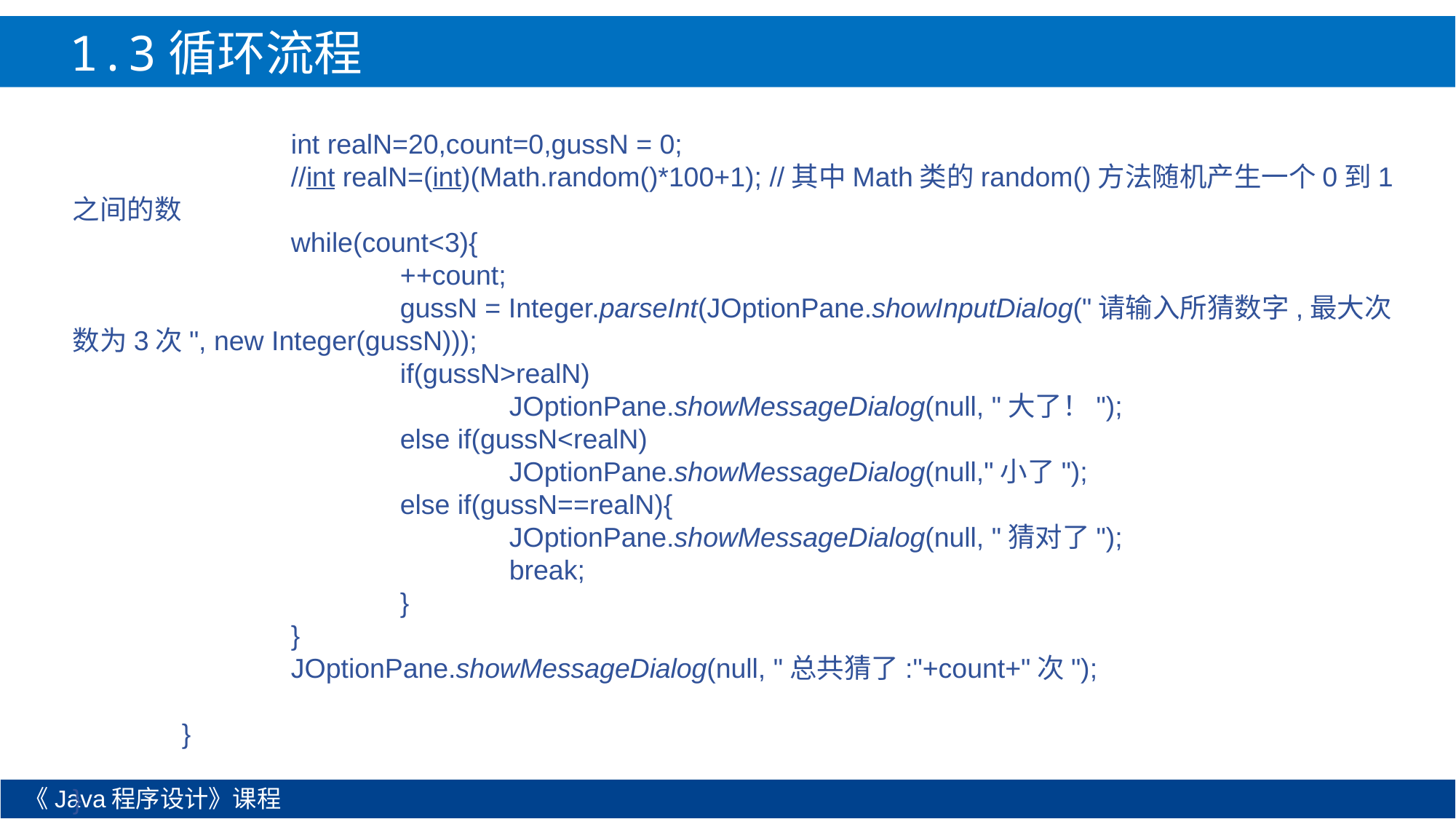

1.3循环流程

		int realN=20,count=0,gussN = 0;
		//int realN=(int)(Math.random()*100+1); //其中Math类的random()方法随机产生一个0到1之间的数
		while(count<3){
			++count;
			gussN = Integer.parseInt(JOptionPane.showInputDialog("请输入所猜数字,最大次数为3次", new Integer(gussN)));
			if(gussN>realN)
				JOptionPane.showMessageDialog(null, "大了！");
			else if(gussN<realN)
				JOptionPane.showMessageDialog(null,"小了");
			else if(gussN==realN){
				JOptionPane.showMessageDialog(null, "猜对了");
				break;
			}
		}
		JOptionPane.showMessageDialog(null, "总共猜了:"+count+"次");

	}

}
《Java程序设计》课程